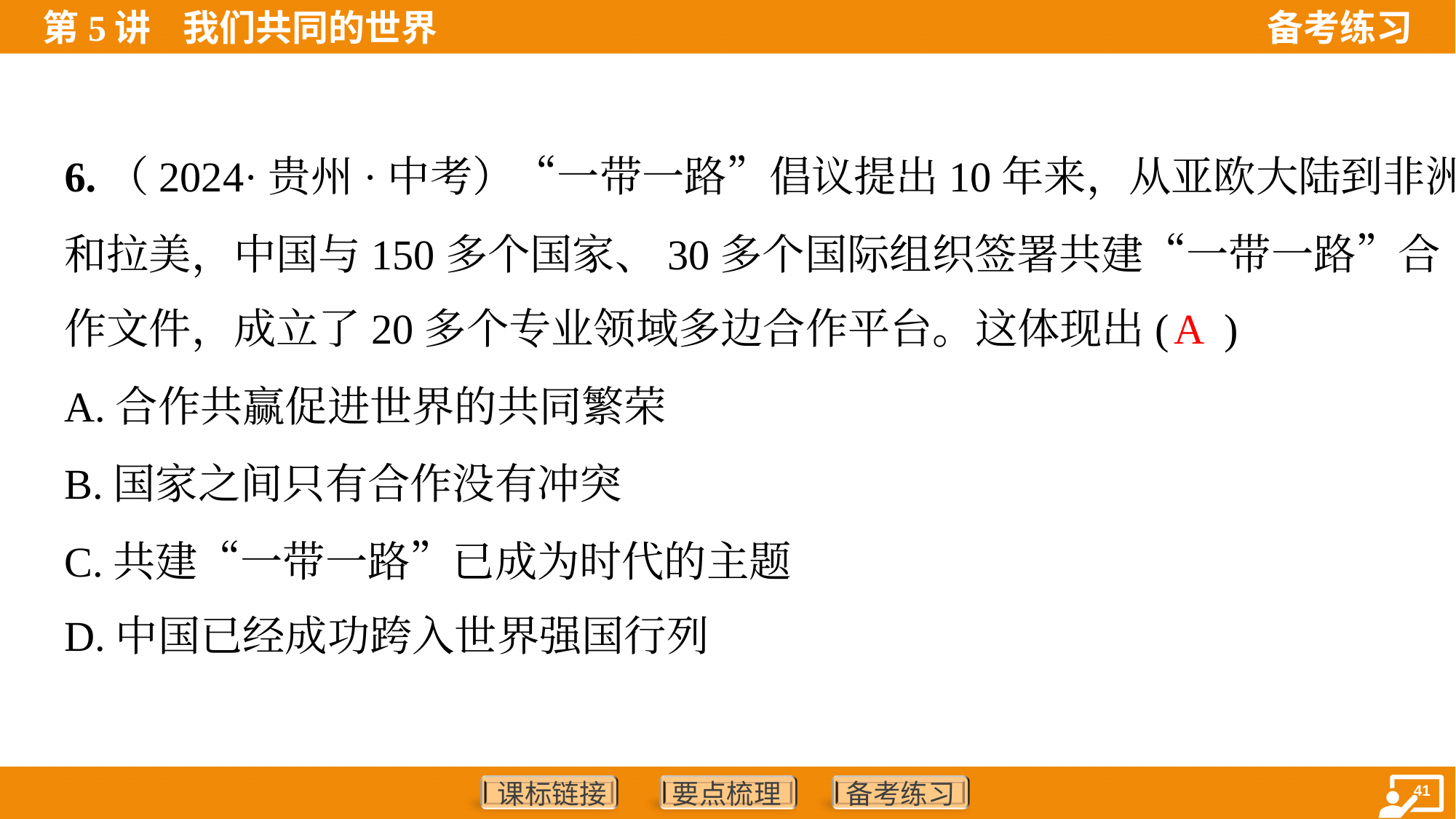

6.（2024·贵州·中考）“一带一路”倡议提出10年来，从亚欧大陆到非洲
和拉美，中国与150多个国家、30多个国际组织签署共建“一带一路”合
作文件，成立了20多个专业领域多边合作平台。这体现出(     )
A
A.合作共赢促进世界的共同繁荣
B.国家之间只有合作没有冲突
C.共建“一带一路”已成为时代的主题
D.中国已经成功跨入世界强国行列